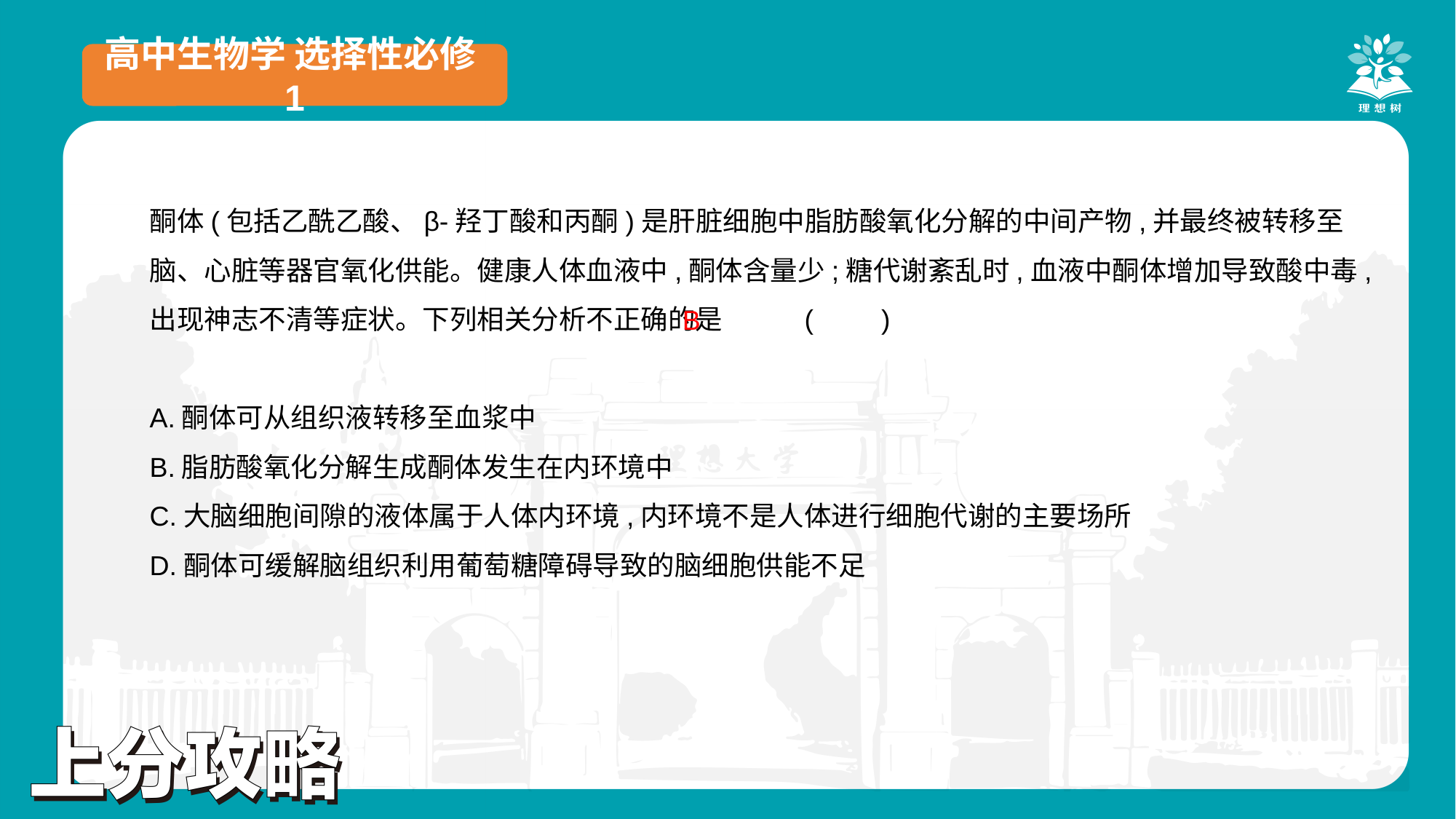

高中生物学 选择性必修1
酮体(包括乙酰乙酸、β-羟丁酸和丙酮)是肝脏细胞中脂肪酸氧化分解的中间产物,并最终被转移至脑、心脏等器官氧化供能。健康人体血液中,酮体含量少;糖代谢紊乱时,血液中酮体增加导致酸中毒,出现神志不清等症状。下列相关分析不正确的是	(　　)

A.酮体可从组织液转移至血浆中
B.脂肪酸氧化分解生成酮体发生在内环境中
C.大脑细胞间隙的液体属于人体内环境,内环境不是人体进行细胞代谢的主要场所
D.酮体可缓解脑组织利用葡萄糖障碍导致的脑细胞供能不足
B